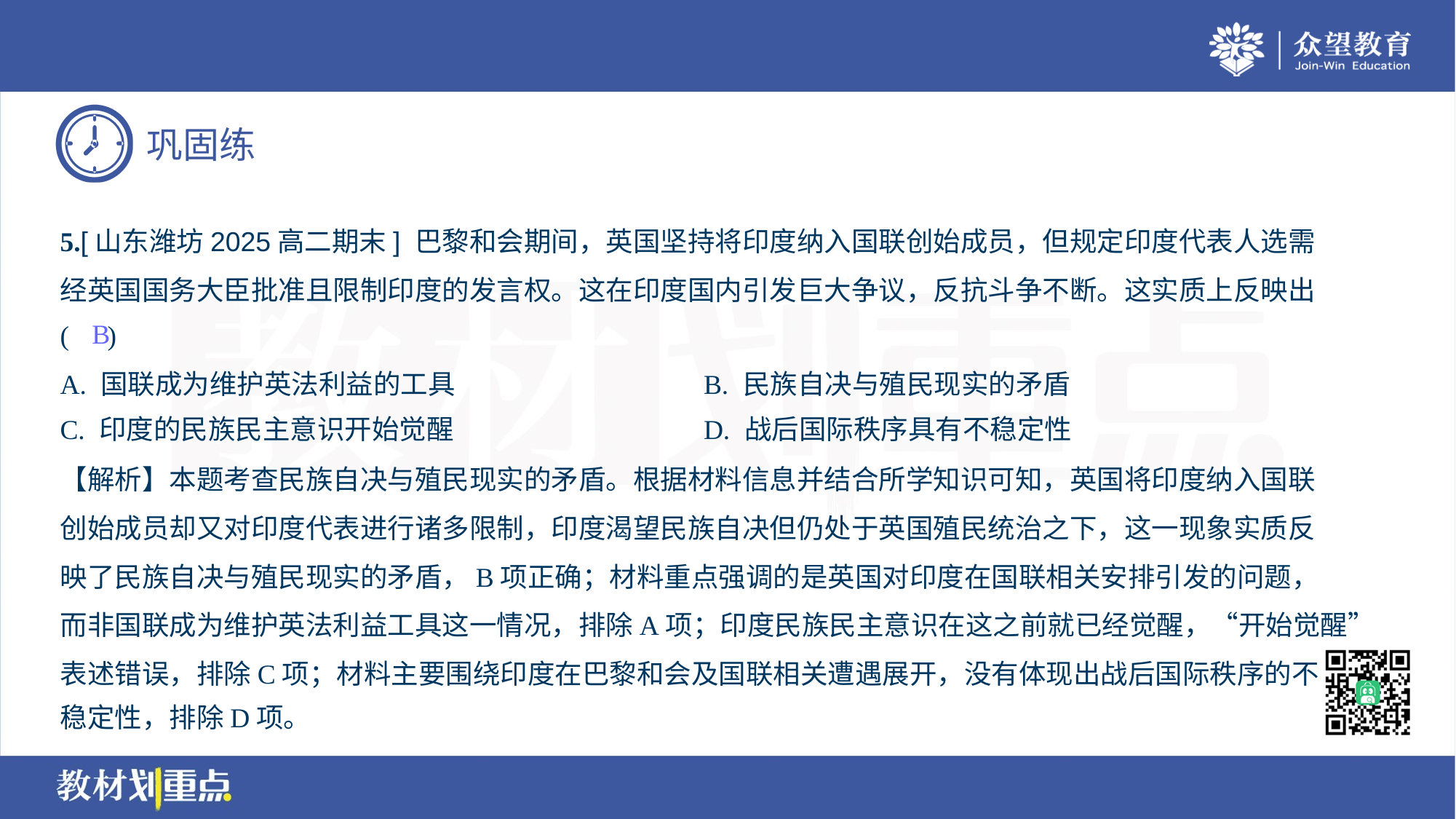

5.[山东潍坊2025高二期末] 巴黎和会期间，英国坚持将印度纳入国联创始成员，但规定印度代表人选需
经英国国务大臣批准且限制印度的发言权。这在印度国内引发巨大争议，反抗斗争不断。这实质上反映出
(     )
B
A. 国联成为维护英法利益的工具	B. 民族自决与殖民现实的矛盾
C. 印度的民族民主意识开始觉醒	D. 战后国际秩序具有不稳定性
【解析】本题考查民族自决与殖民现实的矛盾。根据材料信息并结合所学知识可知，英国将印度纳入国联
创始成员却又对印度代表进行诸多限制，印度渴望民族自决但仍处于英国殖民统治之下，这一现象实质反
映了民族自决与殖民现实的矛盾，B项正确；材料重点强调的是英国对印度在国联相关安排引发的问题，
而非国联成为维护英法利益工具这一情况，排除A项；印度民族民主意识在这之前就已经觉醒，“开始觉醒”
表述错误，排除C项；材料主要围绕印度在巴黎和会及国联相关遭遇展开，没有体现出战后国际秩序的不
稳定性，排除D项。